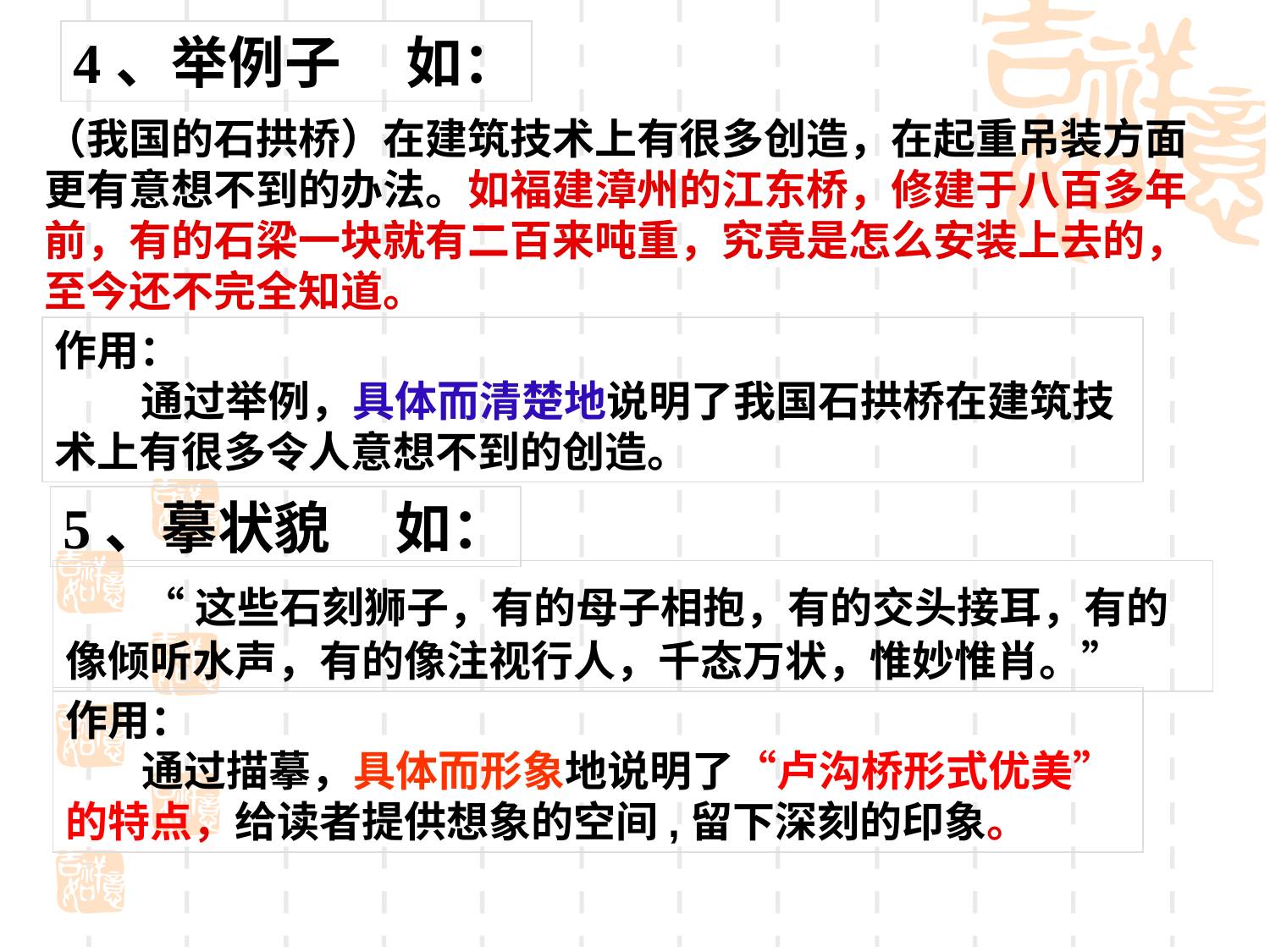

4、举例子     如：
（我国的石拱桥）在建筑技术上有很多创造，在起重吊装方面更有意想不到的办法。如福建漳州的江东桥，修建于八百多年前，有的石梁一块就有二百来吨重，究竟是怎么安装上去的，至今还不完全知道。
作用：
        通过举例，具体而清楚地说明了我国石拱桥在建筑技术上有很多令人意想不到的创造。
5、摹状貌     如：
      “这些石刻狮子，有的母子相抱，有的交头接耳，有的像倾听水声，有的像注视行人，千态万状，惟妙惟肖。”
作用：
       通过描摹，具体而形象地说明了“卢沟桥形式优美”的特点，给读者提供想象的空间,留下深刻的印象。